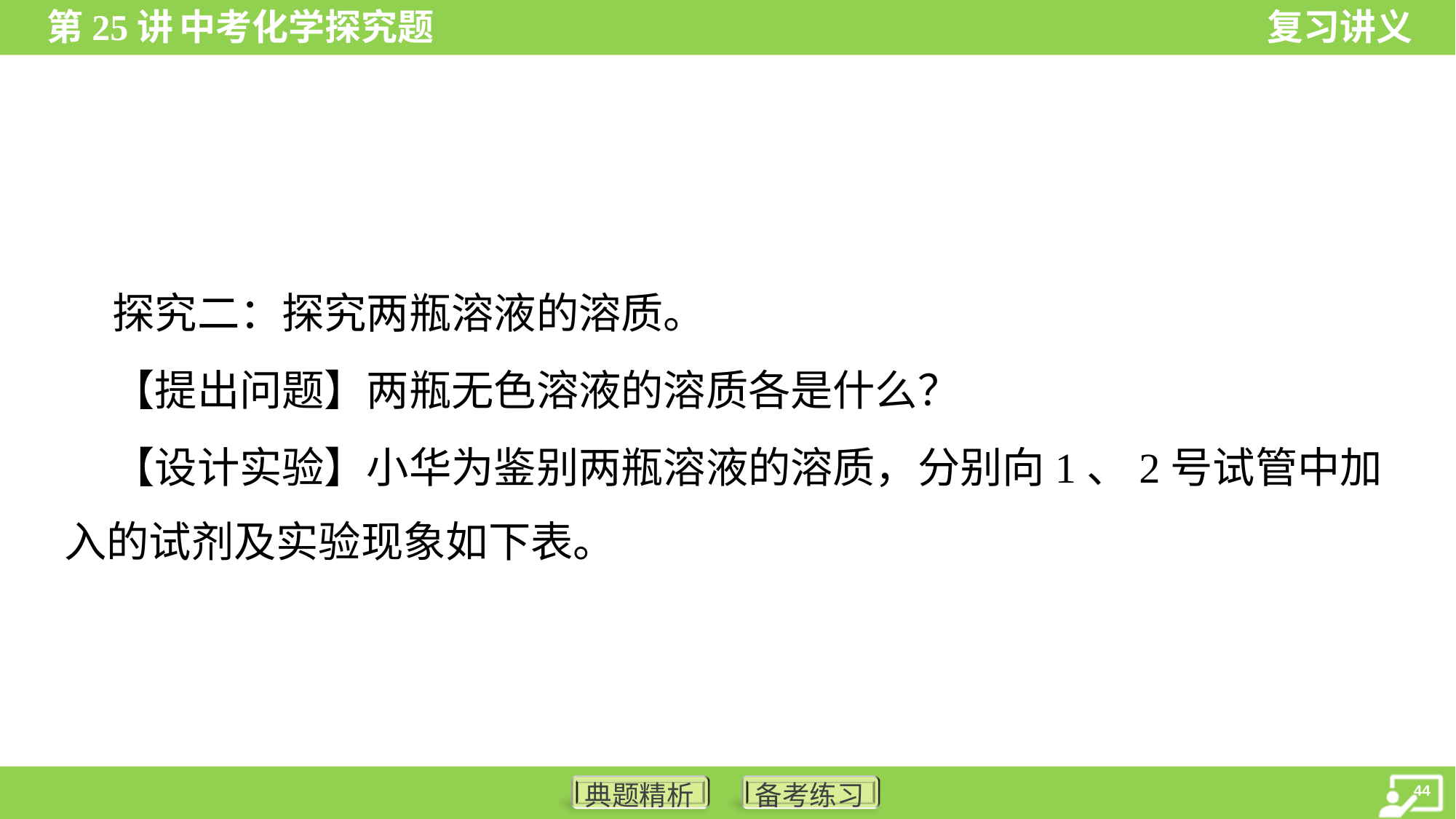

探究二：探究两瓶溶液的溶质。
    【提出问题】两瓶无色溶液的溶质各是什么？
    【设计实验】小华为鉴别两瓶溶液的溶质，分别向1、2号试管中加
入的试剂及实验现象如下表。